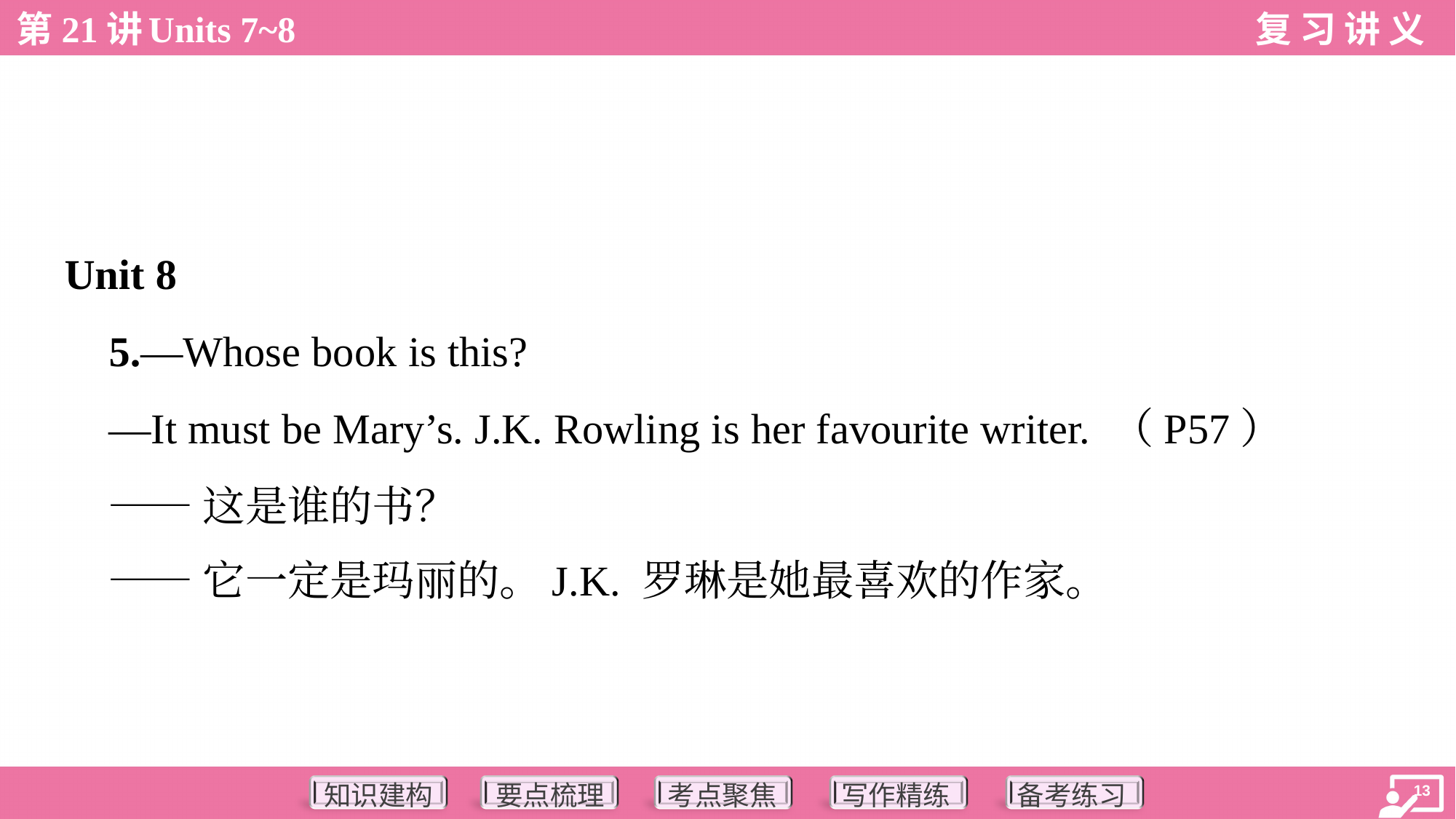

Unit 8
    5.—Whose book is this?
    —It must be Mary’s. J.K. Rowling is her favourite writer. （P57）
    ——这是谁的书？
    ——它一定是玛丽的。J.K. 罗琳是她最喜欢的作家。